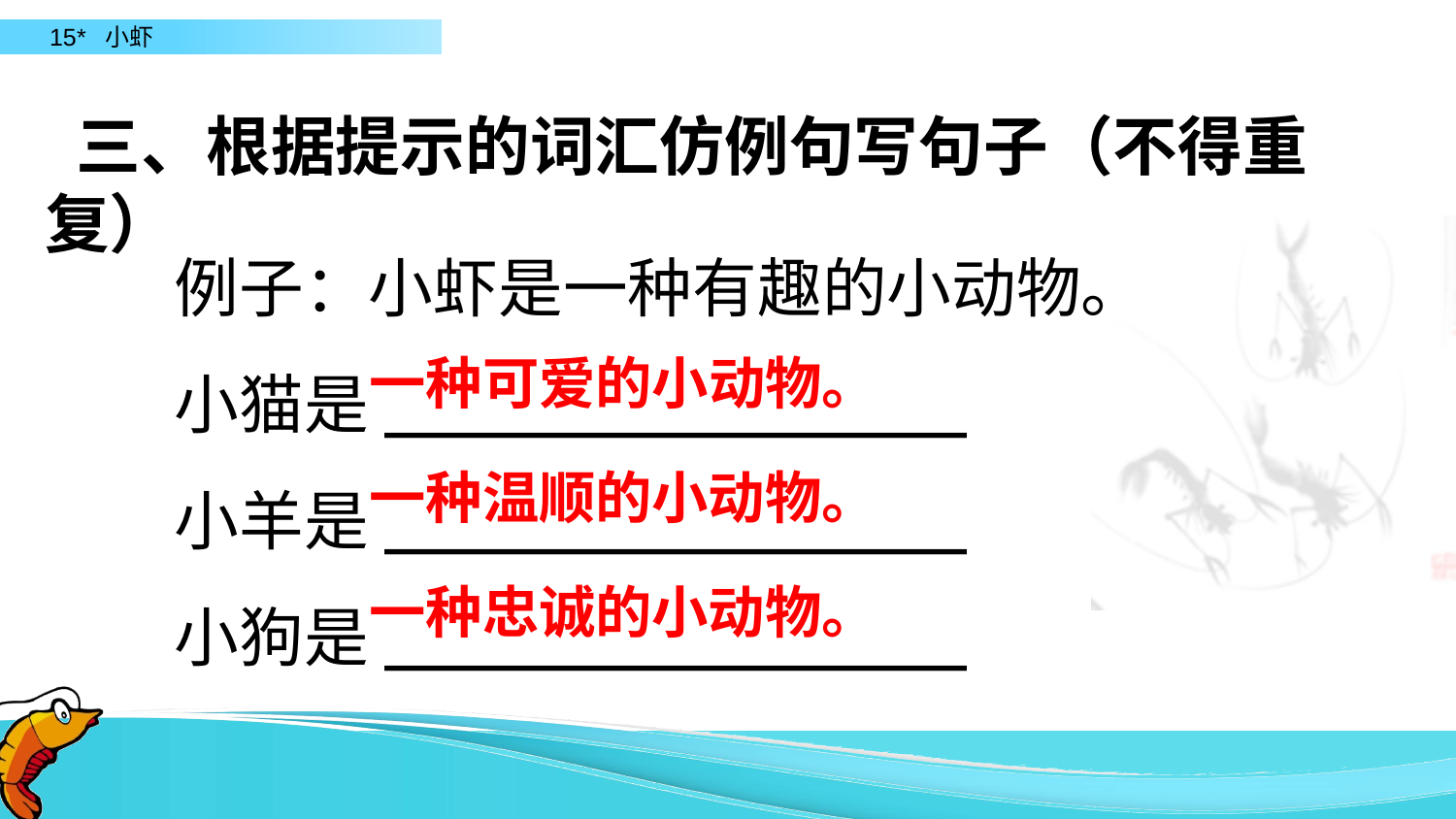

三、根据提示的词汇仿例句写句子（不得重复）
例子：小虾是一种有趣的小动物。
小猫是_______________
小羊是_______________
小狗是_______________
一种可爱的小动物。
一种温顺的小动物。
一种忠诚的小动物。